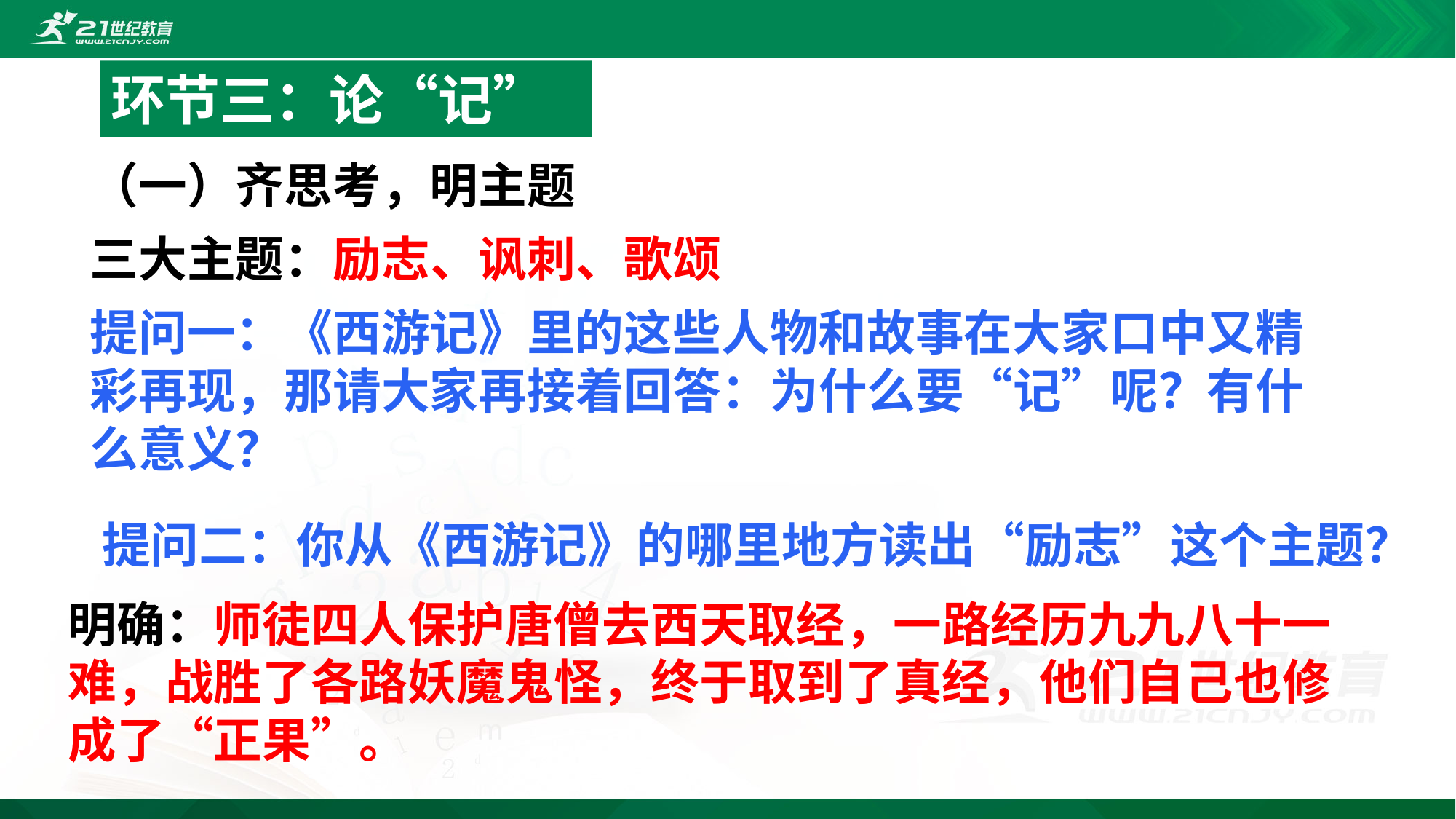

环节三：论“记”
（一）齐思考，明主题
三大主题：励志、讽刺、歌颂
提问一：《西游记》里的这些人物和故事在大家口中又精彩再现，那请大家再接着回答：为什么要“记”呢？有什么意义？

  提问二：你从《西游记》的哪里地方读出“励志”这个主题？

明确：师徒四人保护唐僧去西天取经，一路经历九九八十一难，战胜了各路妖魔鬼怪，终于取到了真经，他们自己也修成了“正果”。